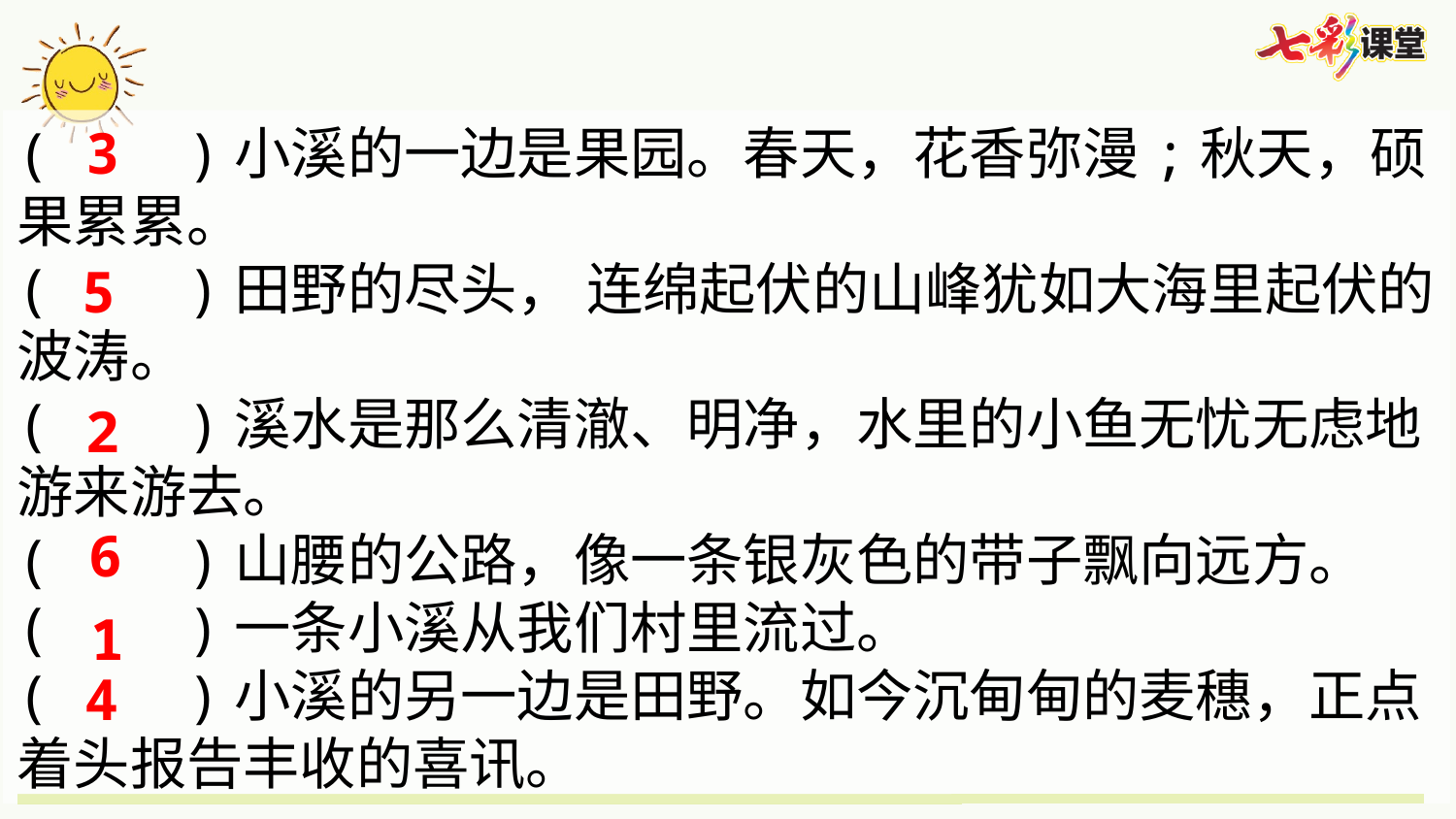

(    )小溪的一边是果园。春天，花香弥漫;秋天，硕果累累。
(    )田野的尽头， 连绵起伏的山峰犹如大海里起伏的波涛。
(    )溪水是那么清澈、明净，水里的小鱼无忧无虑地游来游去。
(    )山腰的公路，像一条银灰色的带子飘向远方。
(    )一条小溪从我们村里流过。
(    )小溪的另一边是田野。如今沉甸甸的麦穗，正点着头报告丰收的喜讯。
3
5
2
6
1
4